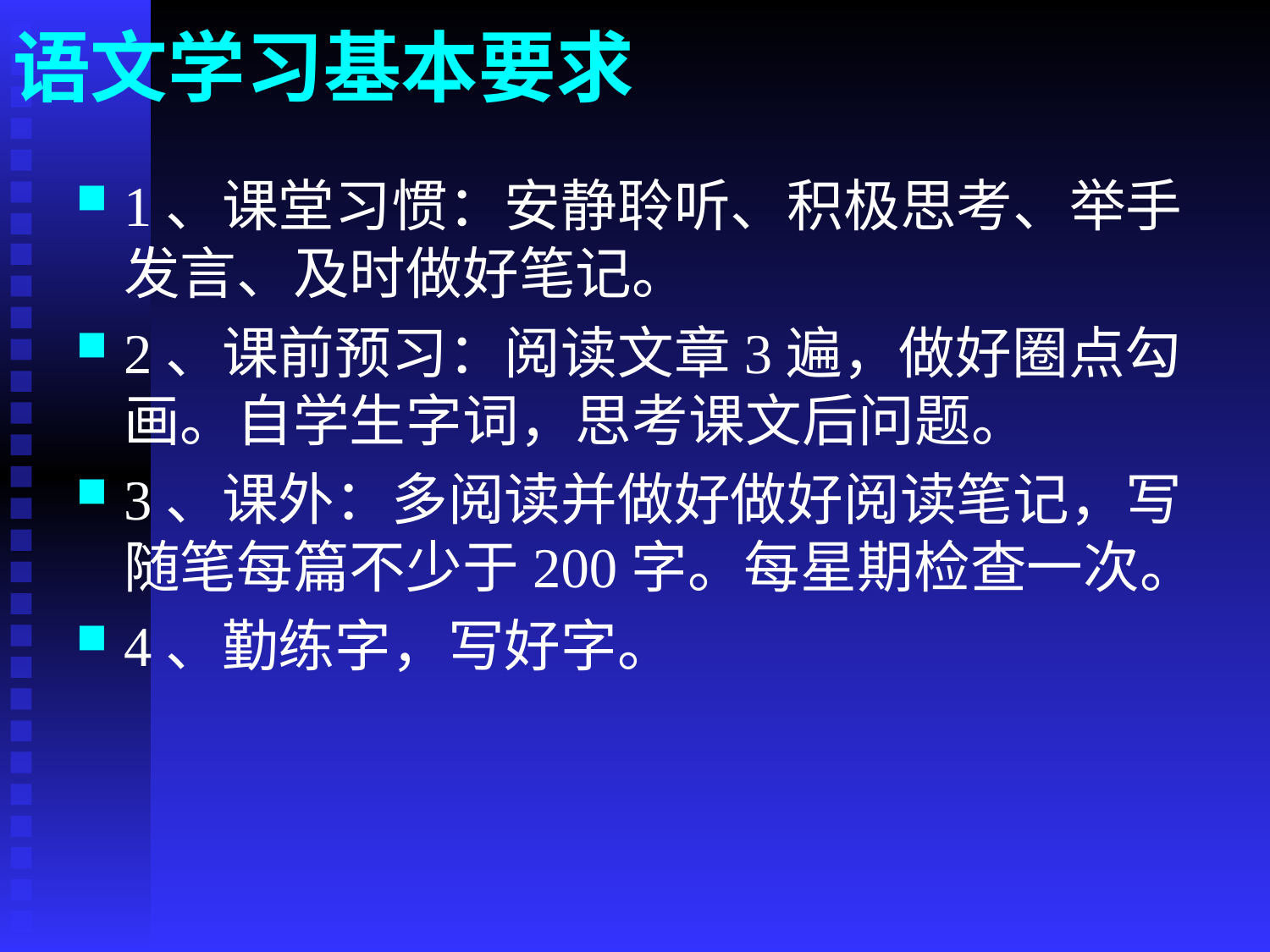

# 语文学习基本要求
1、课堂习惯：安静聆听、积极思考、举手发言、及时做好笔记。
2、课前预习：阅读文章3遍，做好圈点勾画。自学生字词，思考课文后问题。
3、课外：多阅读并做好做好阅读笔记，写随笔每篇不少于200字。每星期检查一次。
4、勤练字，写好字。